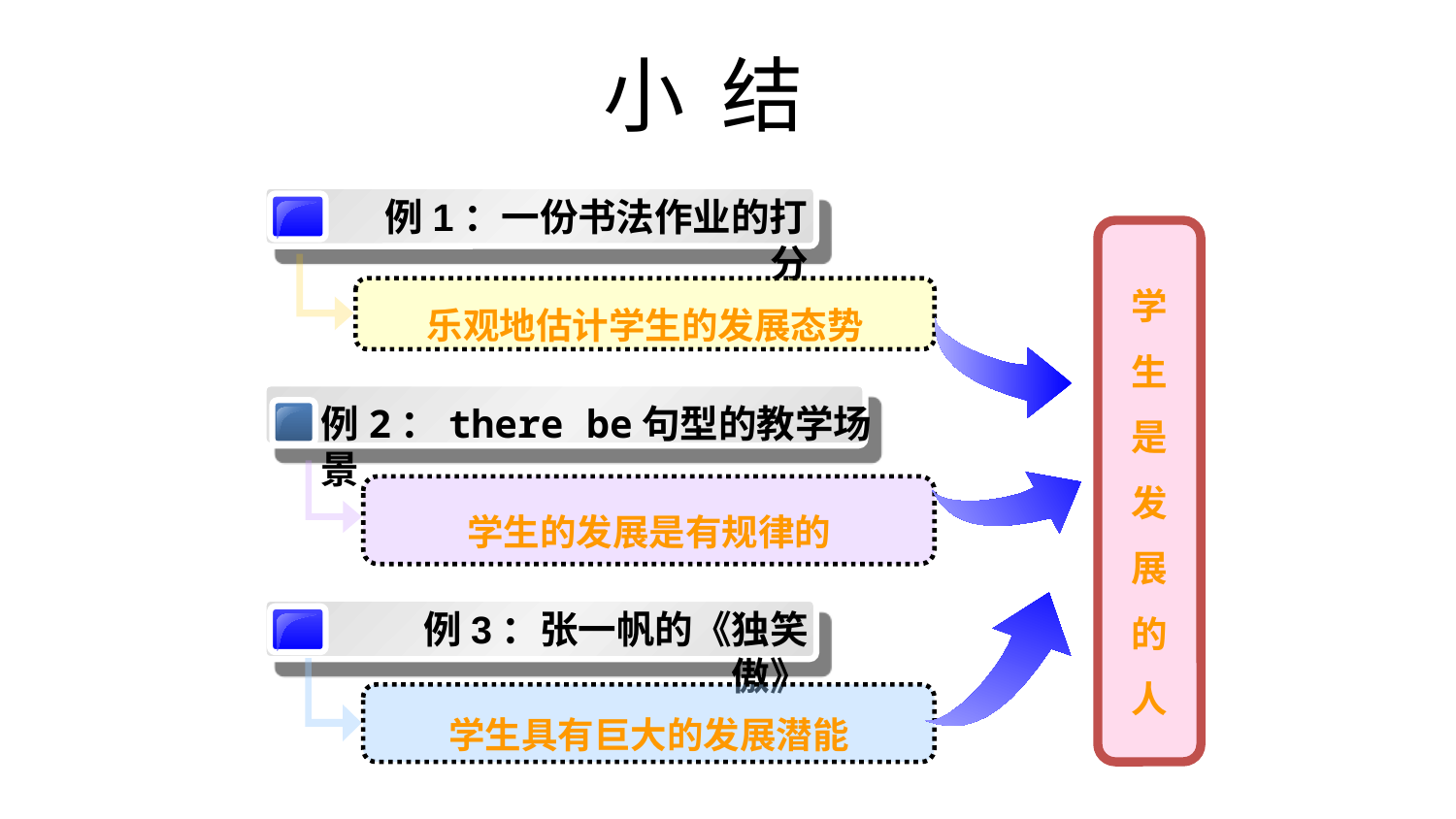

# 小  结

例1：一份书法作业的打分
学
生
是
发
展
的
人
乐观地估计学生的发展态势

例2：there be句型的教学场景

学生的发展是有规律的

例3：张一帆的《独笑傲》

学生具有巨大的发展潜能